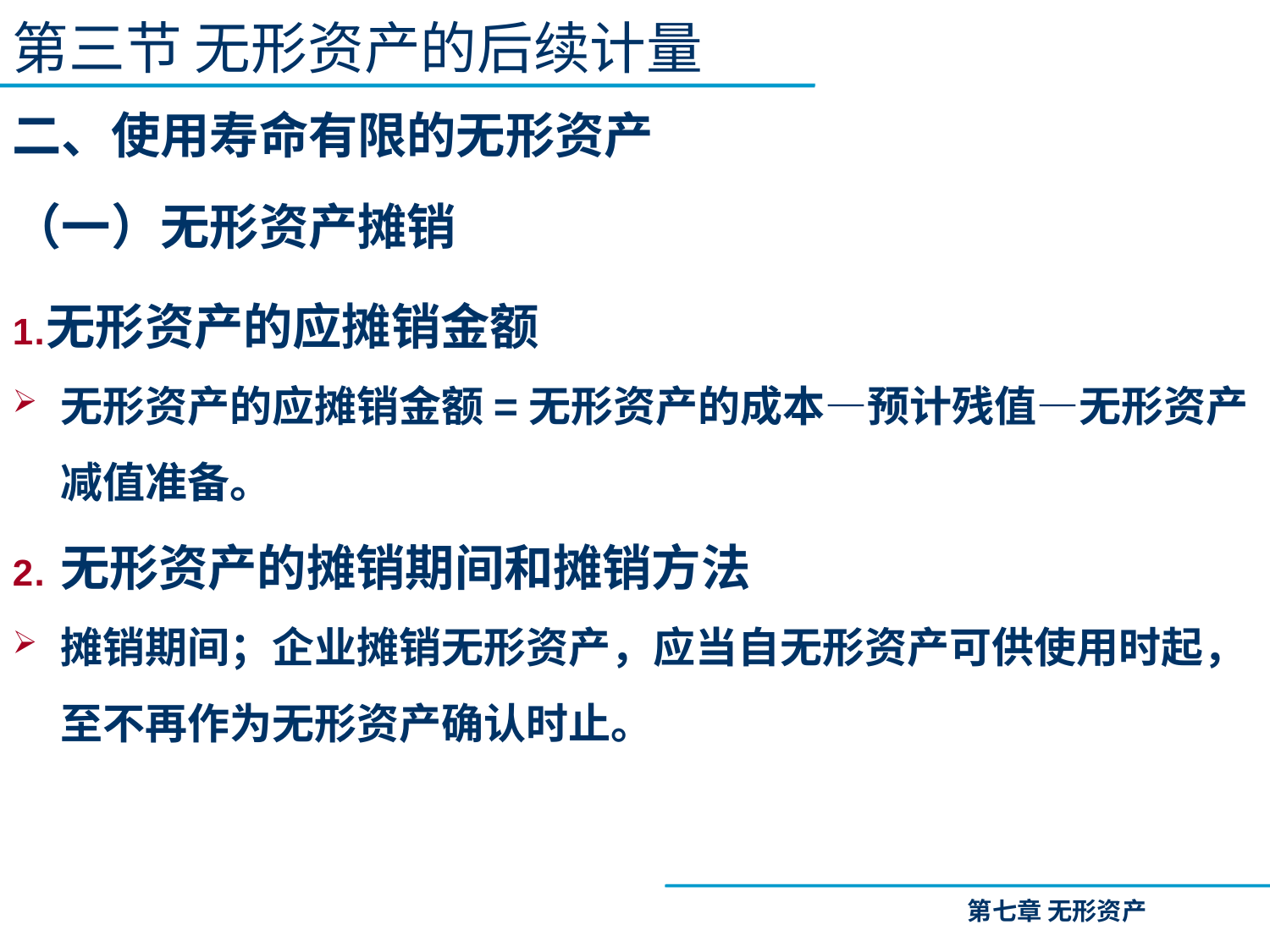

第三节 无形资产的后续计量
二、使用寿命有限的无形资产
（一）无形资产摊销
无形资产的应摊销金额
无形资产的应摊销金额=无形资产的成本—预计残值—无形资产减值准备。
无形资产的摊销期间和摊销方法
摊销期间；企业摊销无形资产，应当自无形资产可供使用时起，至不再作为无形资产确认时止。